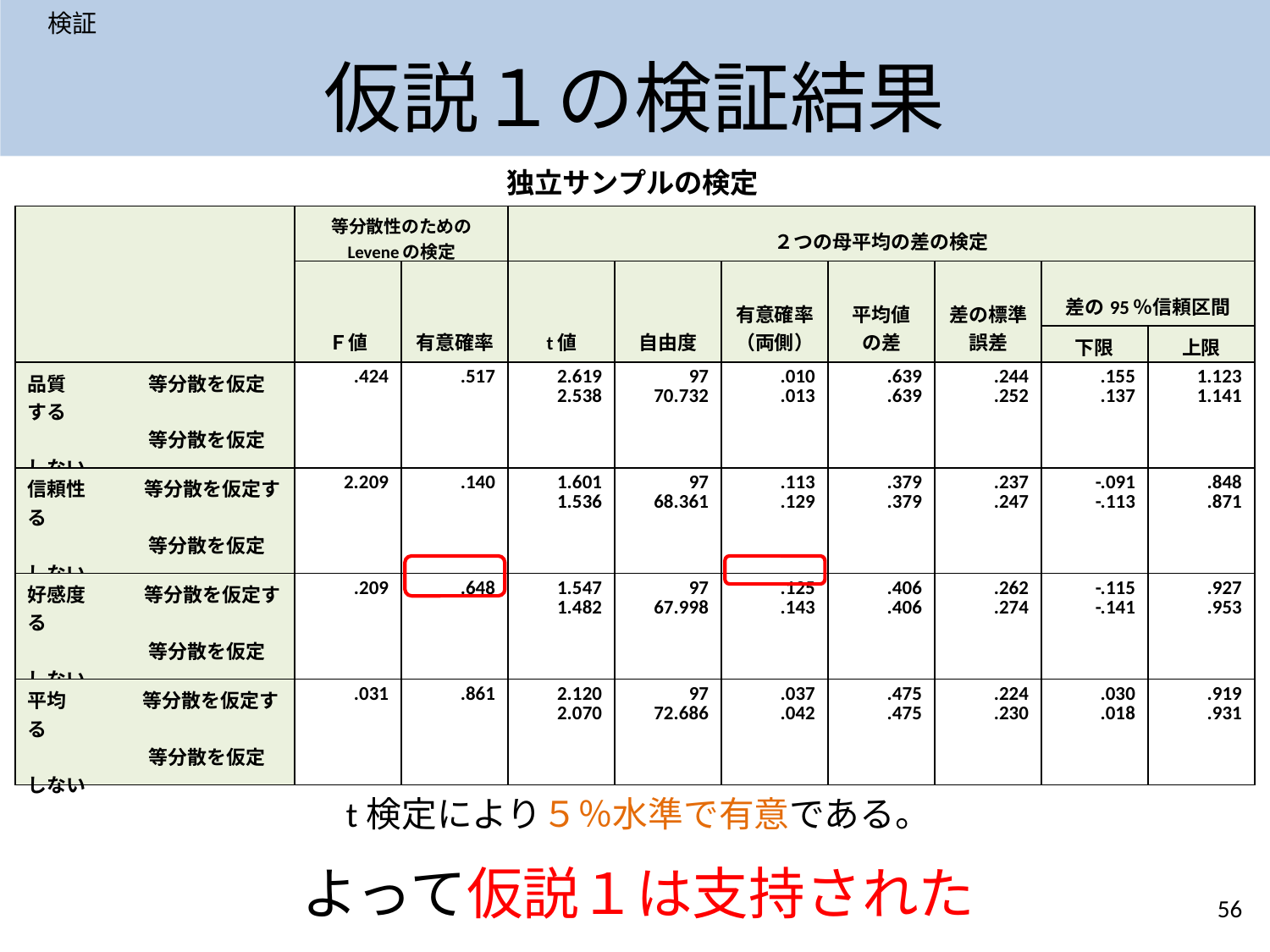

検証
# 仮説１の検証結果
独立サンプルの検定
|  | 等分散性のための Leveneの検定 |  | ２つの母平均の差の検定 |  |  |  |  |  |  |
| --- | --- | --- | --- | --- | --- | --- | --- | --- | --- |
|  | Ｆ値 | 有意確率 | t値 | 自由度 | 有意確率 （両側） | 平均値 の差 | 差の標準誤差 | 差の95％信頼区間 |  |
|  |  |  |  |  |  |  |  | 下限 | 上限 |
| 品質　 　　　等分散を仮定する 　　　　 　　等分散を仮定しない | .424 | .517 | 2.619 2.538 | 97 70.732 | .010 .013 | .639 .639 | .244 .252 | .155 .137 | 1.123 1.141 |
| 信頼性　　　等分散を仮定する 　　　　 　　等分散を仮定しない | 2.209 | .140 | 1.601 1.536 | 97 68.361 | .113 .129 | .379 .379 | .237 .247 | -.091 -.113 | .848 .871 |
| 好感度　　　等分散を仮定する 　　　　 　　等分散を仮定しない | .209 | .648 | 1.547 1.482 | 97 67.998 | .125 .143 | .406 .406 | .262 .274 | -.115 -.141 | .927 .953 |
| 平均　 　　 等分散を仮定する 　　　　　　 等分散を仮定しない | .031 | .861 | 2.120 2.070 | 97 72.686 | .037 .042 | .475 .475 | .224 .230 | .030 .018 | .919 .931 |

低価格ダブルチョップと並んでいる『お～いお茶』と
低価格ダブルチョップと並んでいない『お～いお茶』の評価を
『品質・信頼性・好感度』の平均において比較した結果、

t検定により５％水準で有意である。

よって仮説１は支持された
56